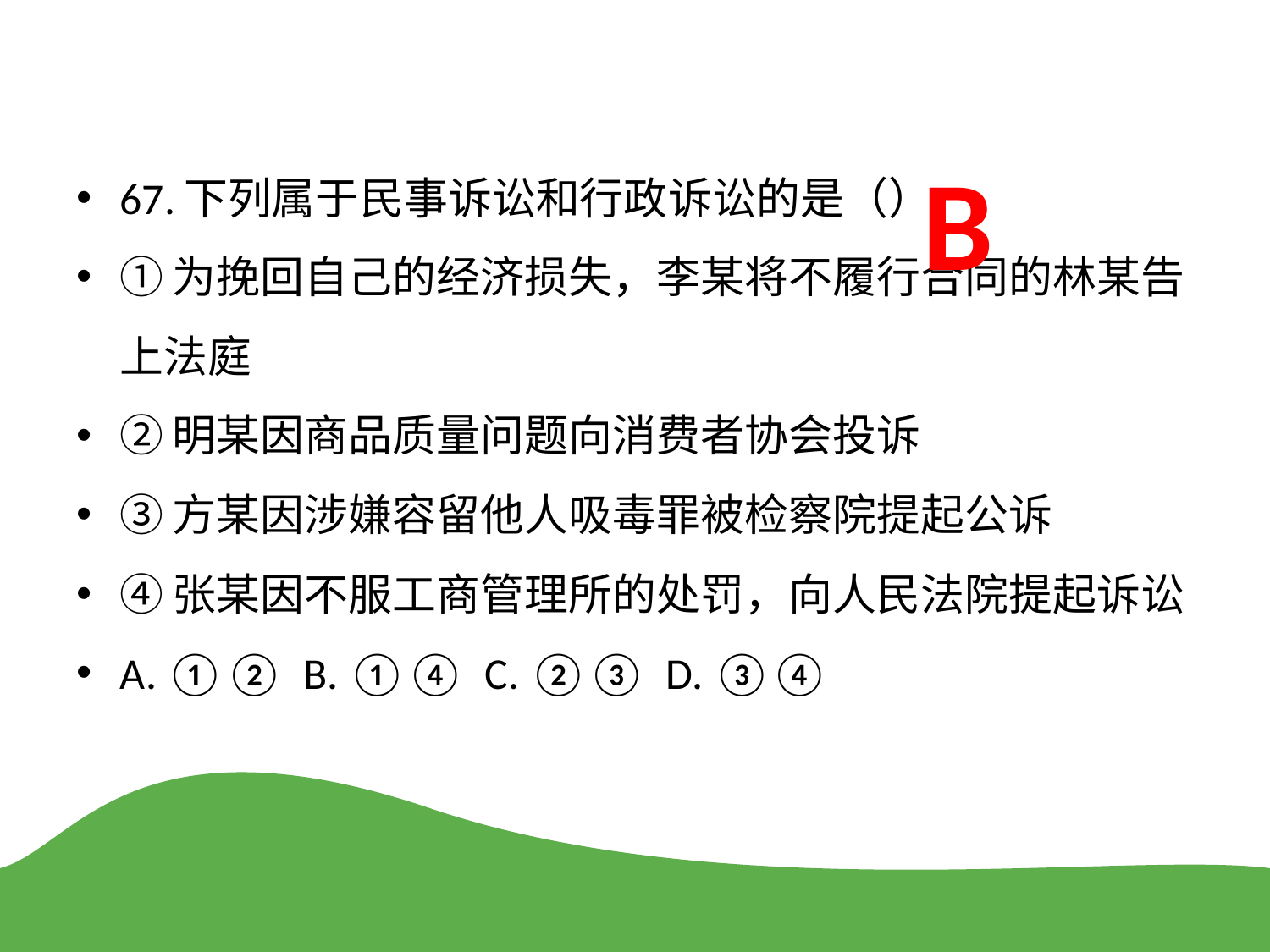

67.下列属于民事诉讼和行政诉讼的是（）
①为挽回自己的经济损失，李某将不履行合同的林某告上法庭
②明某因商品质量问题向消费者协会投诉
③方某因涉嫌容留他人吸毒罪被检察院提起公诉
④张某因不服工商管理所的处罚，向人民法院提起诉讼
A. ①②  B. ①④  C. ②③  D. ③④

B